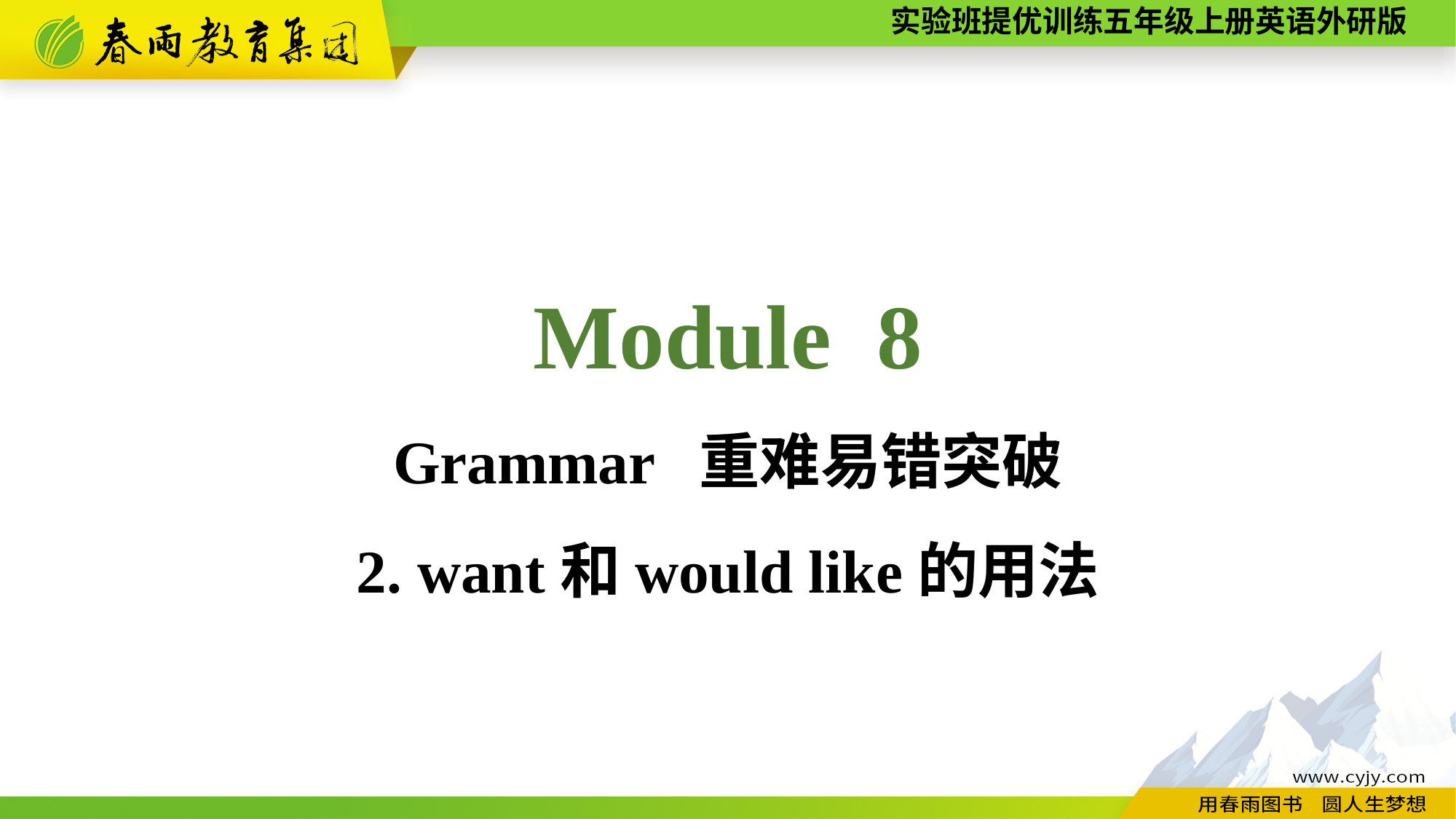

Module  8
Grammar  重难易错突破
2. want和would like的用法